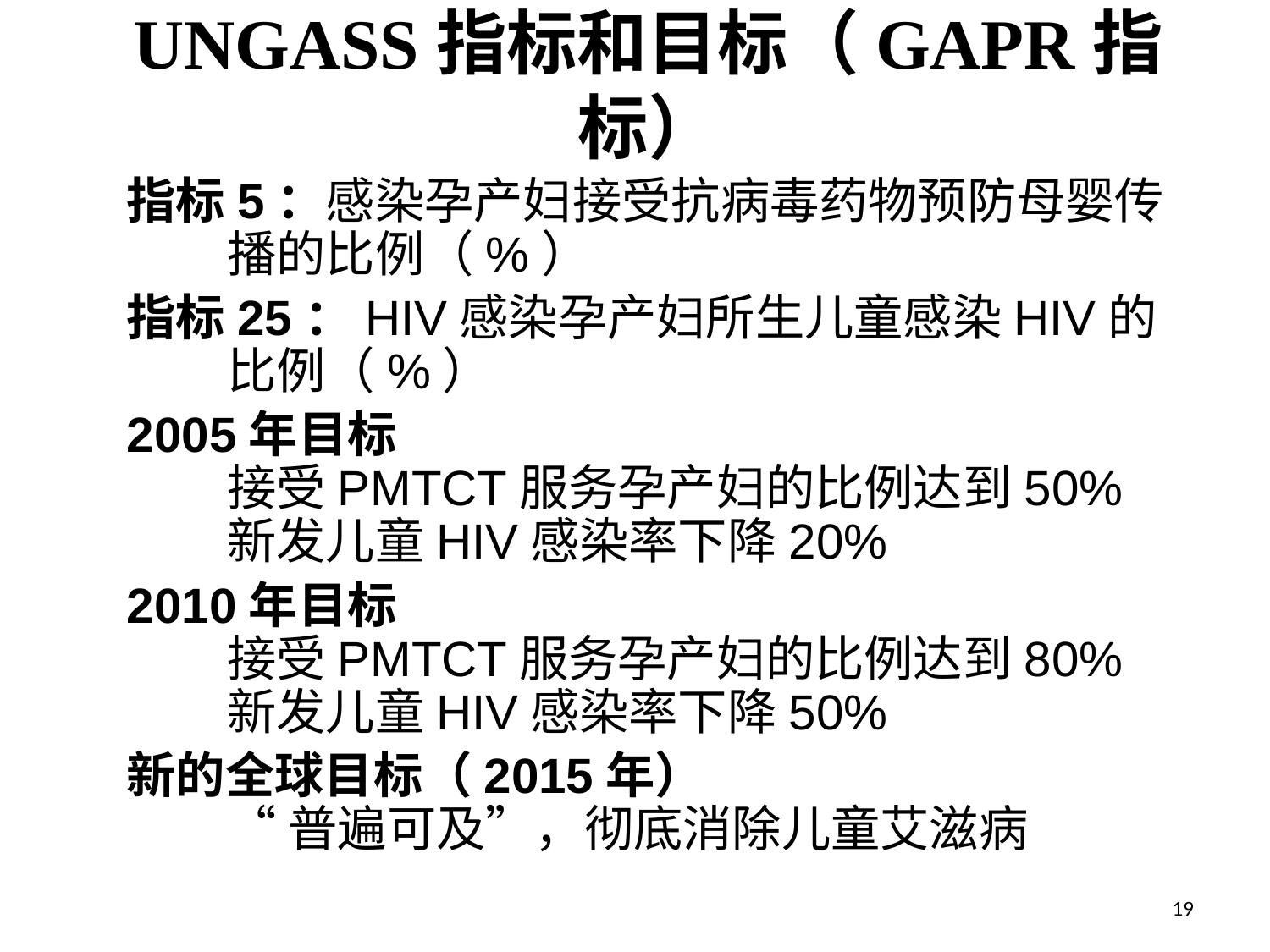

# UNGASS指标和目标（GAPR指标）
指标5：感染孕产妇接受抗病毒药物预防母婴传播的比例（%）
指标25：HIV感染孕产妇所生儿童感染HIV的比例（%）
2005年目标
	接受PMTCT服务孕产妇的比例达到50%
	新发儿童HIV感染率下降20%
2010年目标
	接受PMTCT服务孕产妇的比例达到80%
	新发儿童HIV感染率下降50%
新的全球目标（2015年）
	“普遍可及”，彻底消除儿童艾滋病
19